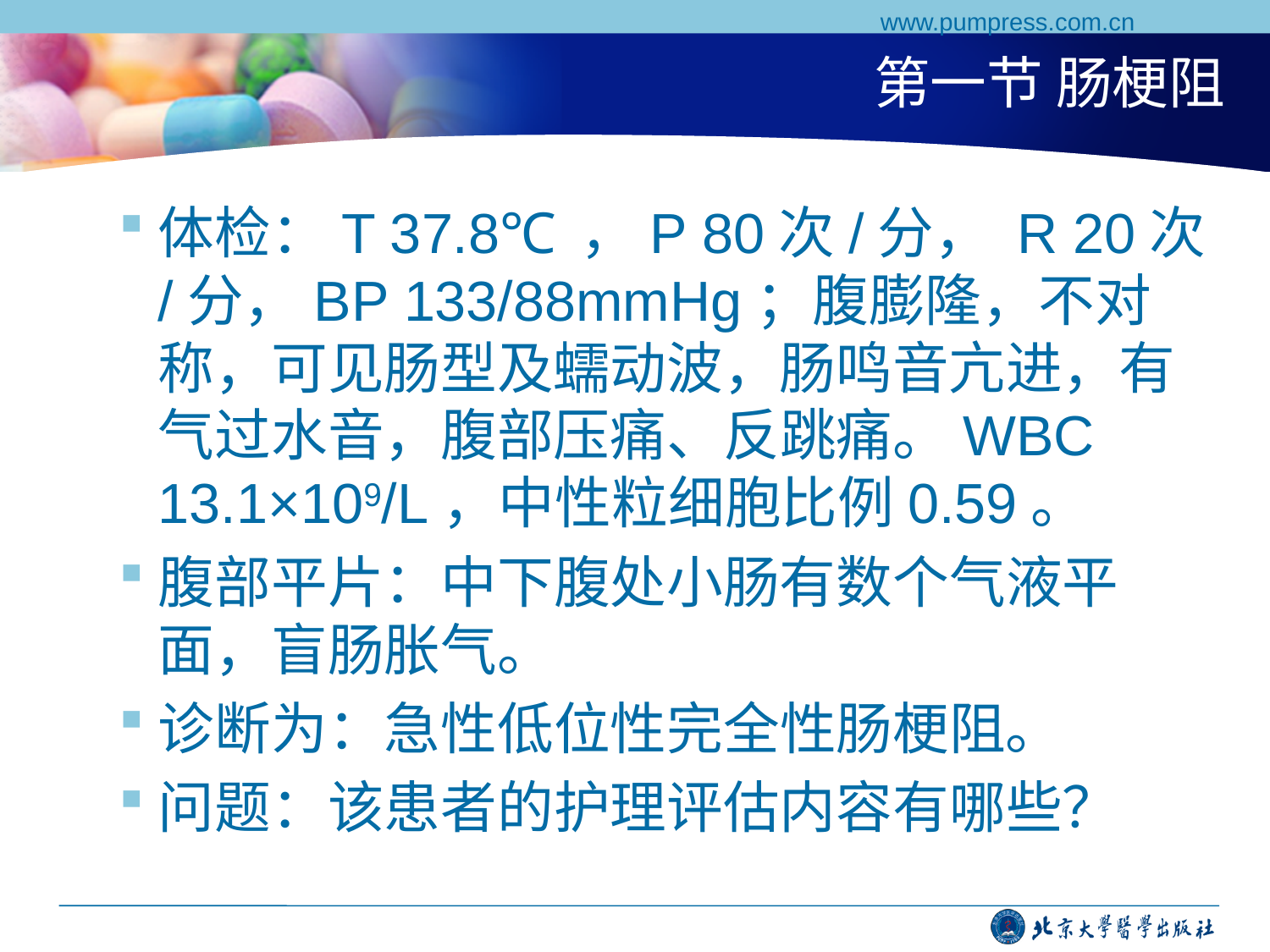

www.pumpress.com.cn
# 第一节 肠梗阻
体检：T 37.8℃，P 80次/分， R 20次/分，BP 133/88mmHg；腹膨隆，不对称，可见肠型及蠕动波，肠鸣音亢进，有气过水音，腹部压痛、反跳痛。WBC 13.1×109/L，中性粒细胞比例0.59。
腹部平片：中下腹处小肠有数个气液平面，盲肠胀气。
诊断为：急性低位性完全性肠梗阻。
问题：该患者的护理评估内容有哪些？